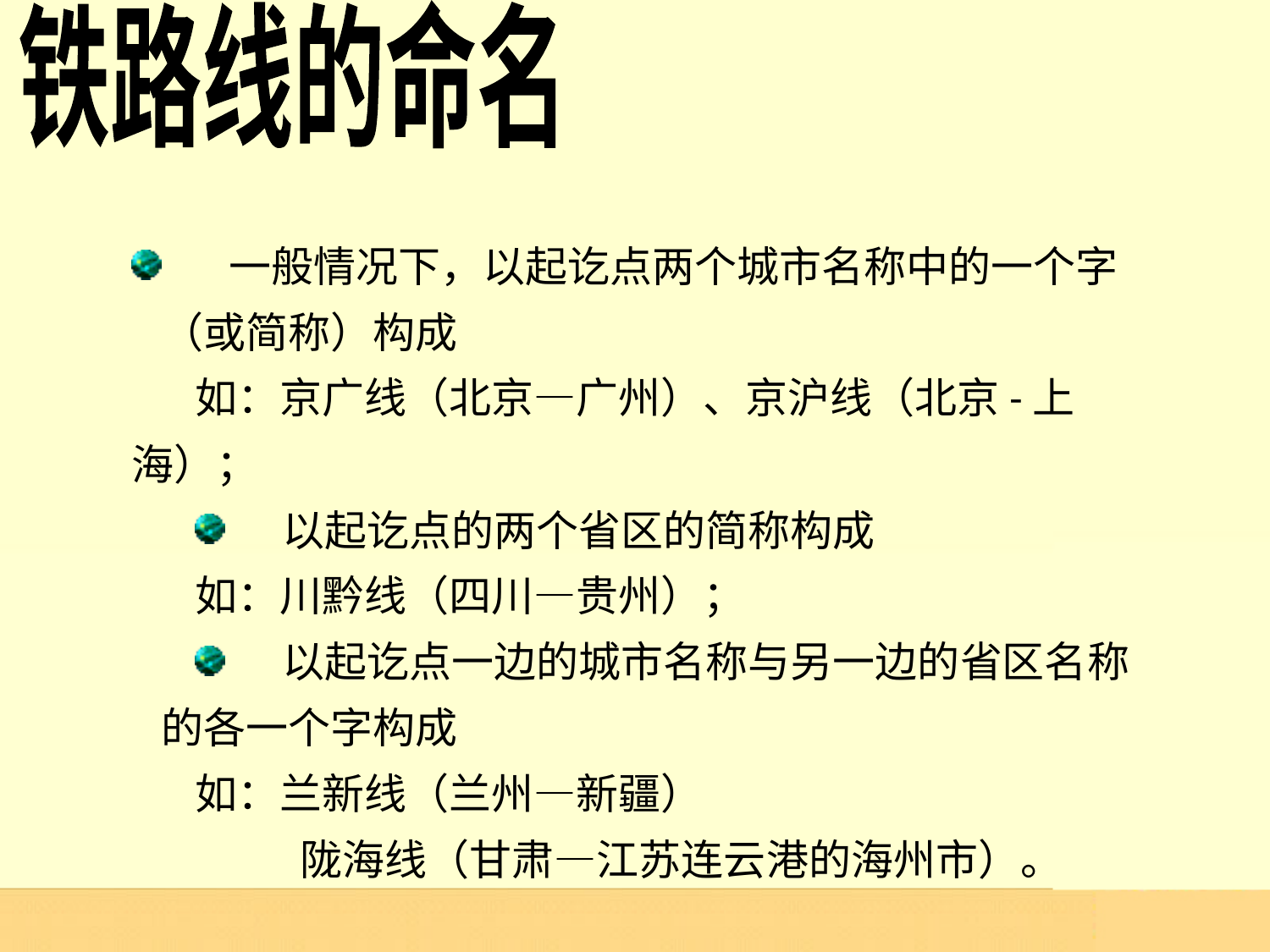

铁路线的命名
      一般情况下，以起讫点两个城市名称中的一个字（或简称）构成
如：京广线（北京—广州）、京沪线（北京-上海）；
     以起讫点的两个省区的简称构成
如：川黔线（四川—贵州）；
     以起讫点一边的城市名称与另一边的省区名称的各一个字构成
如：兰新线（兰州—新疆）
          陇海线（甘肃—江苏连云港的海州市）。